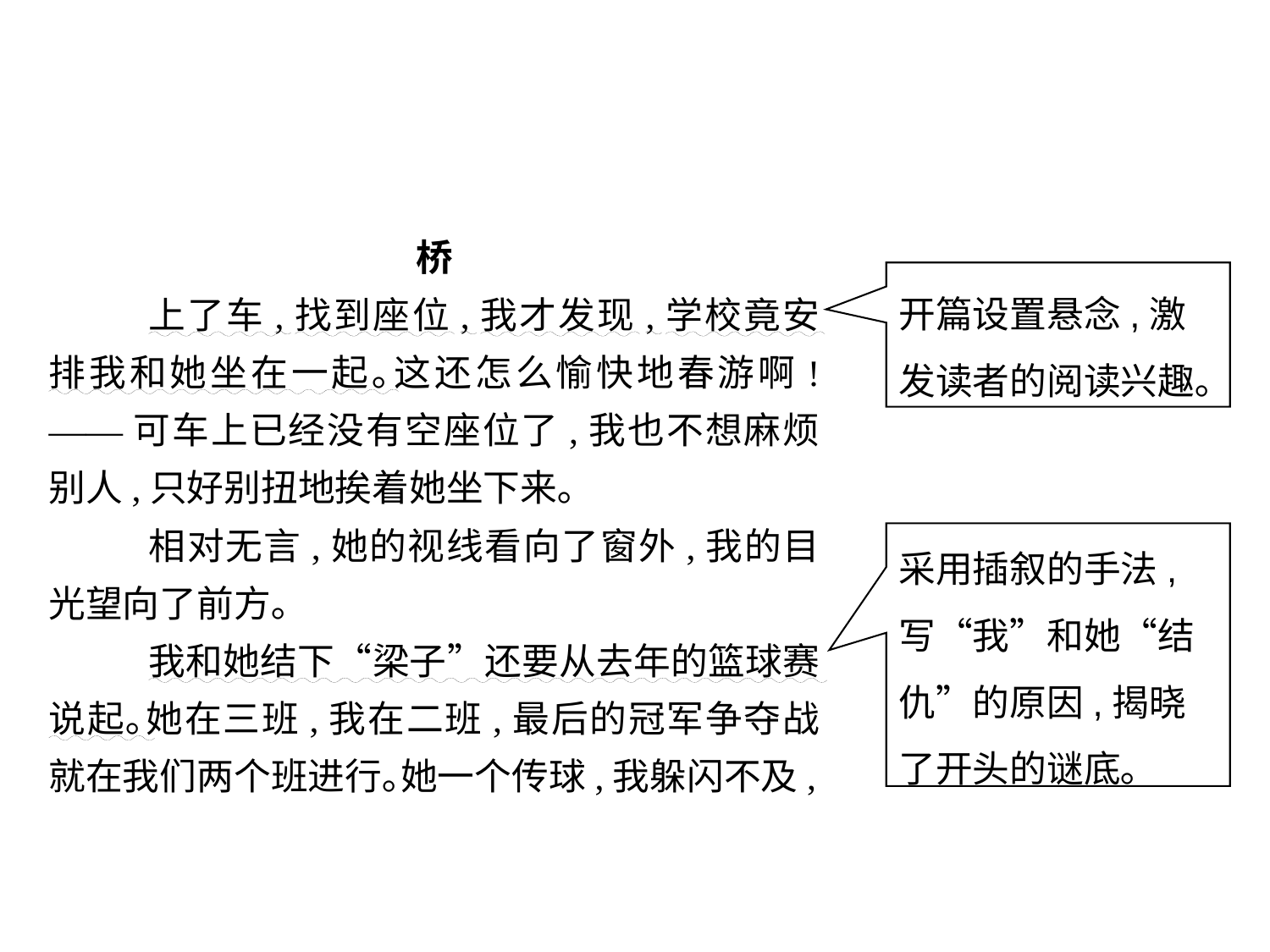

桥
上了车,找到座位,我才发现,学校竟安排我和她坐在一起｡这还怎么愉快地春游啊!——可车上已经没有空座位了,我也不想麻烦别人,只好别扭地挨着她坐下来｡
相对无言,她的视线看向了窗外,我的目光望向了前方｡
我和她结下“梁子”还要从去年的篮球赛说起｡她在三班,我在二班,最后的冠军争夺战就在我们两个班进行｡她一个传球,我躲闪不及,
开篇设置悬念,激发读者的阅读兴趣｡

采用插叙的手法,写“我”和她“结仇”的原因,揭晓了开头的谜底｡